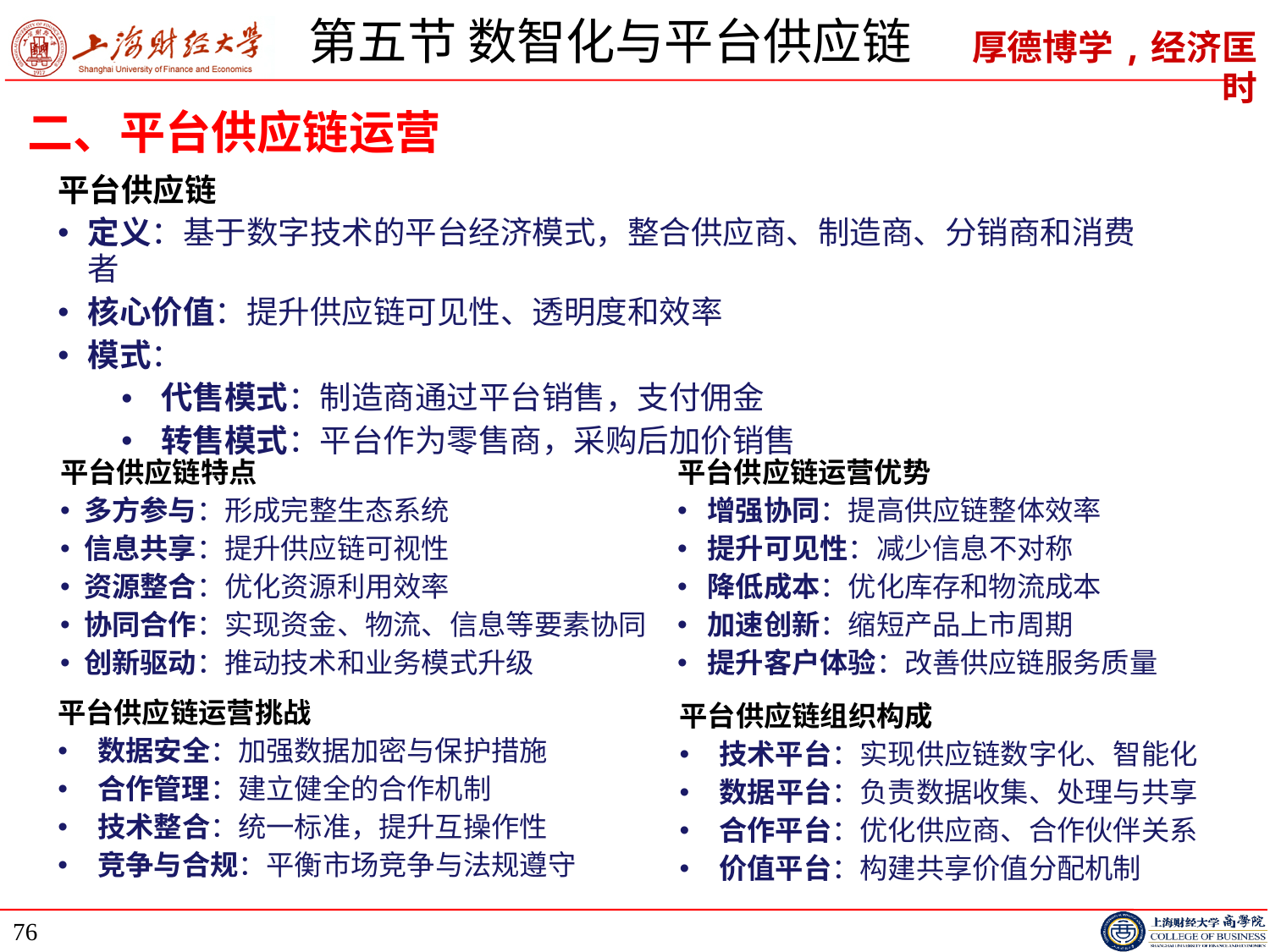

# 第五节 数智化与平台供应链
二、平台供应链运营
平台供应链
定义：基于数字技术的平台经济模式，整合供应商、制造商、分销商和消费者
核心价值：提升供应链可见性、透明度和效率
模式：
代售模式：制造商通过平台销售，支付佣金
转售模式：平台作为零售商，采购后加价销售
平台供应链特点
多方参与：形成完整生态系统
信息共享：提升供应链可视性
资源整合：优化资源利用效率
协同合作：实现资金、物流、信息等要素协同
创新驱动：推动技术和业务模式升级
平台供应链运营优势
增强协同：提高供应链整体效率
提升可见性：减少信息不对称
降低成本：优化库存和物流成本
加速创新：缩短产品上市周期
提升客户体验：改善供应链服务质量
平台供应链运营挑战
数据安全：加强数据加密与保护措施
合作管理：建立健全的合作机制
技术整合：统一标准，提升互操作性
竞争与合规：平衡市场竞争与法规遵守
平台供应链组织构成
技术平台：实现供应链数字化、智能化
数据平台：负责数据收集、处理与共享
合作平台：优化供应商、合作伙伴关系
价值平台：构建共享价值分配机制
76